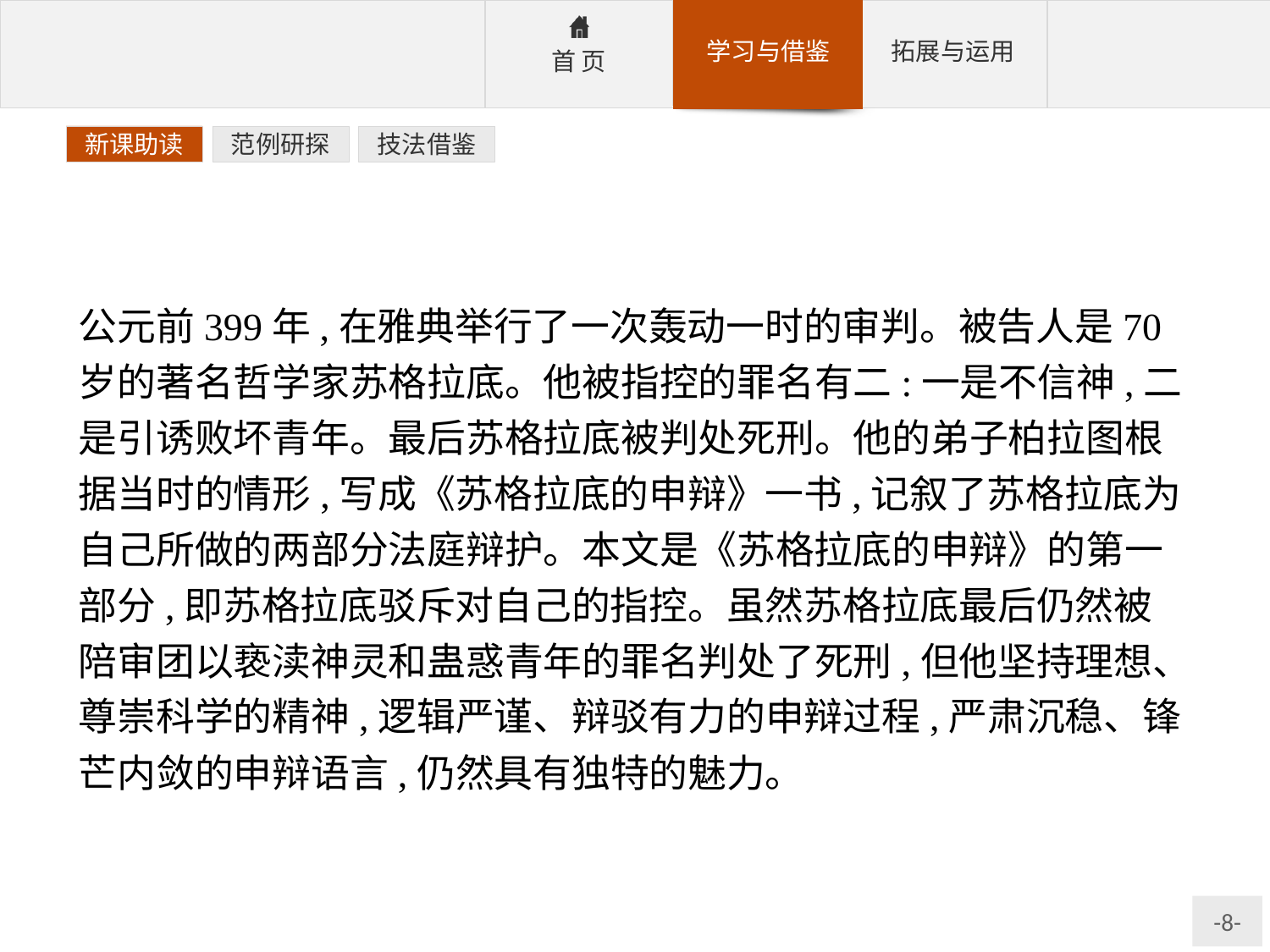

新课助读
范例研探
技法借鉴
公元前399年,在雅典举行了一次轰动一时的审判。被告人是70岁的著名哲学家苏格拉底。他被指控的罪名有二:一是不信神,二是引诱败坏青年。最后苏格拉底被判处死刑。他的弟子柏拉图根据当时的情形,写成《苏格拉底的申辩》一书,记叙了苏格拉底为自己所做的两部分法庭辩护。本文是《苏格拉底的申辩》的第一部分,即苏格拉底驳斥对自己的指控。虽然苏格拉底最后仍然被陪审团以亵渎神灵和蛊惑青年的罪名判处了死刑,但他坚持理想、尊崇科学的精神,逻辑严谨、辩驳有力的申辩过程,严肃沉稳、锋芒内敛的申辩语言,仍然具有独特的魅力。